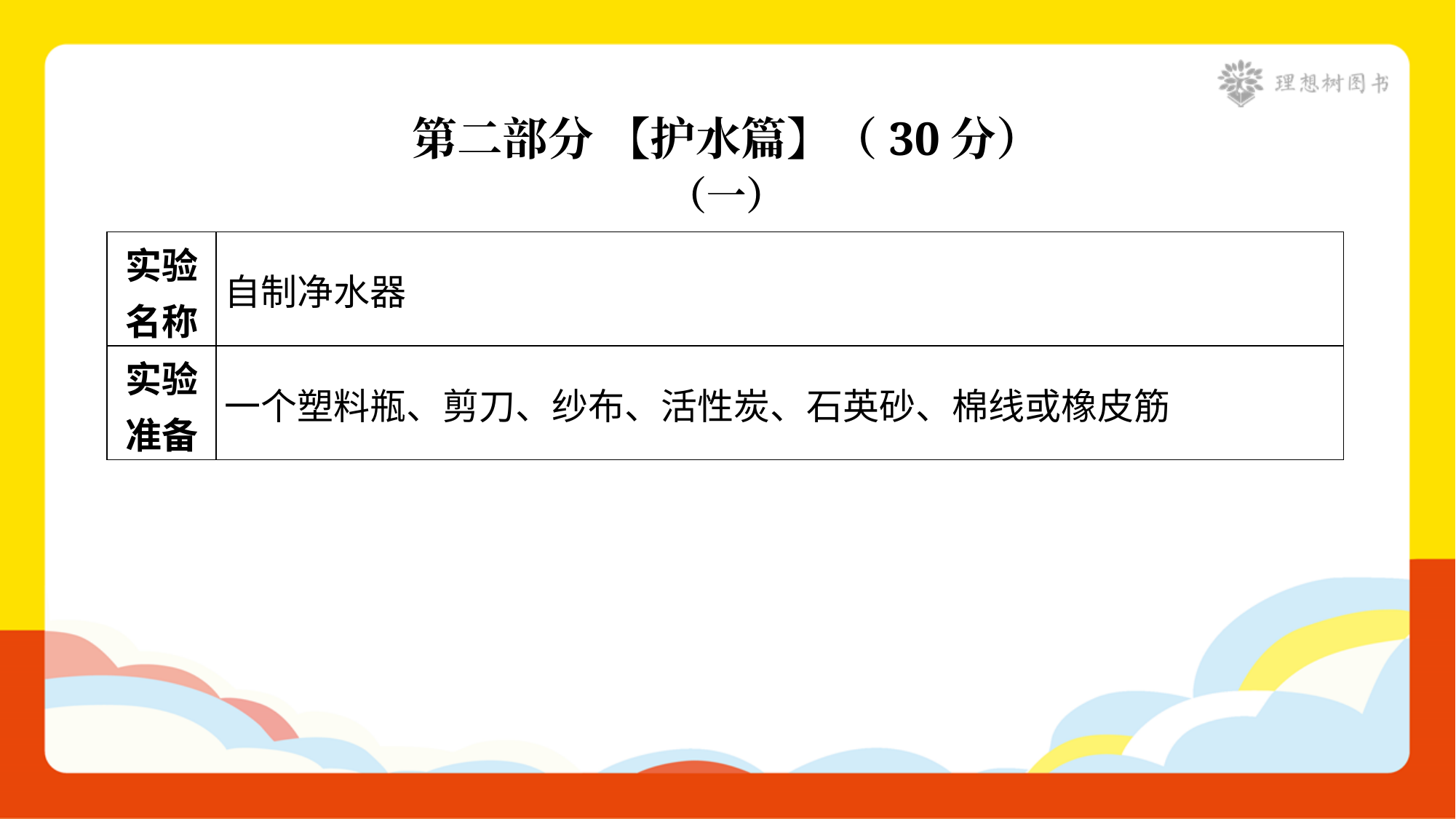

第二部分 【护水篇】（30分）
（一）
| 实验 名称 | 自制净水器 |
| --- | --- |
| 实验 准备 | 一个塑料瓶、剪刀、纱布、活性炭、石英砂、棉线或橡皮筋 |